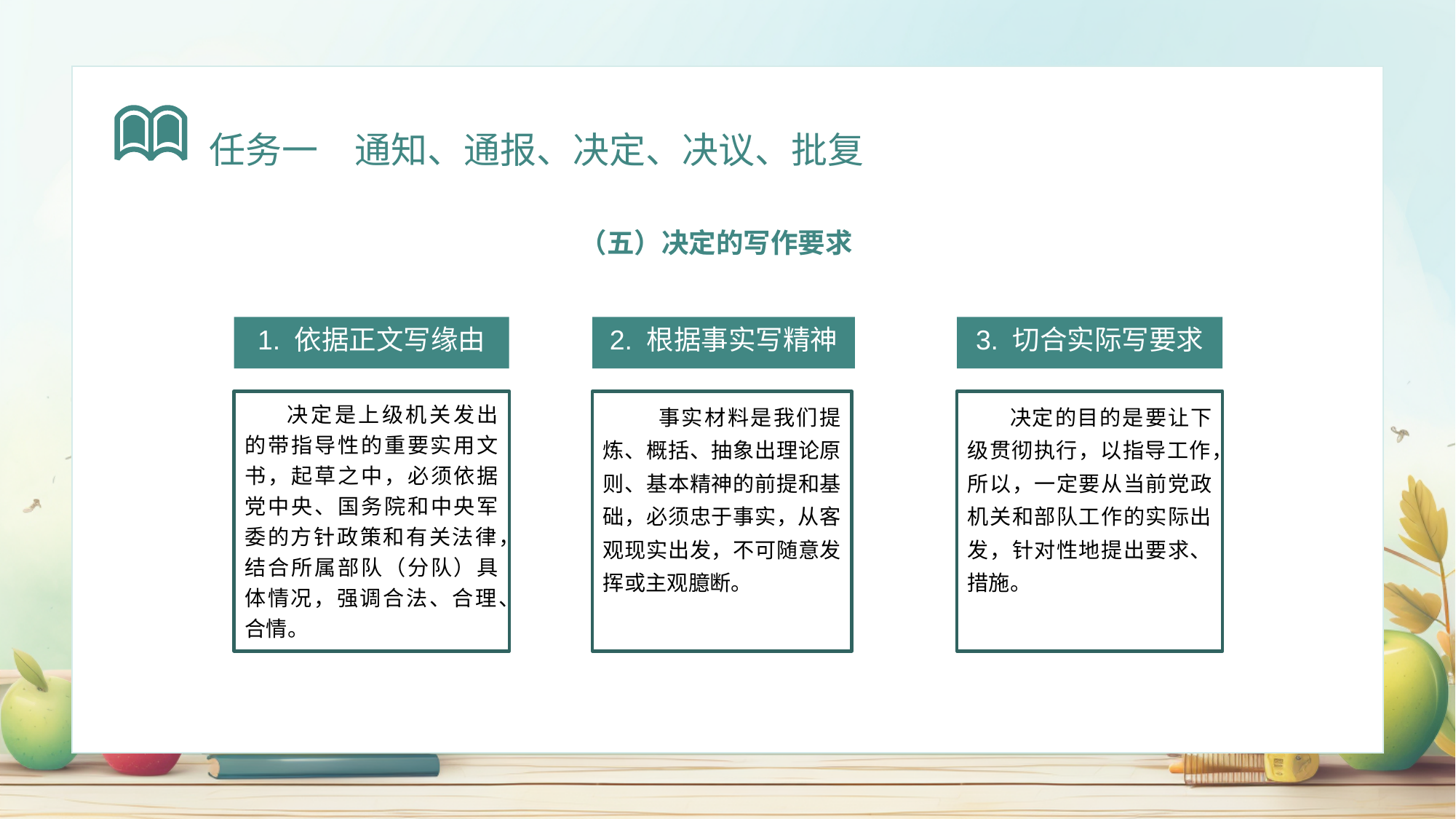

任务一　通知、通报、决定、决议、批复

（五）决定的写作要求
1. 依据正文写缘由
2. 根据事实写精神
3. 切合实际写要求
决定是上级机关发出的带指导性的重要实用文书，起草之中，必须依据党中央、国务院和中央军委的方针政策和有关法律，结合所属部队（分队）具体情况，强调合法、合理、合情。
 事实材料是我们提炼、概括、抽象出理论原则、基本精神的前提和基础，必须忠于事实，从客观现实出发，不可随意发挥或主观臆断。
决定的目的是要让下级贯彻执行，以指导工作，所以，一定要从当前党政机关和部队工作的实际出发，针对性地提出要求、措施。